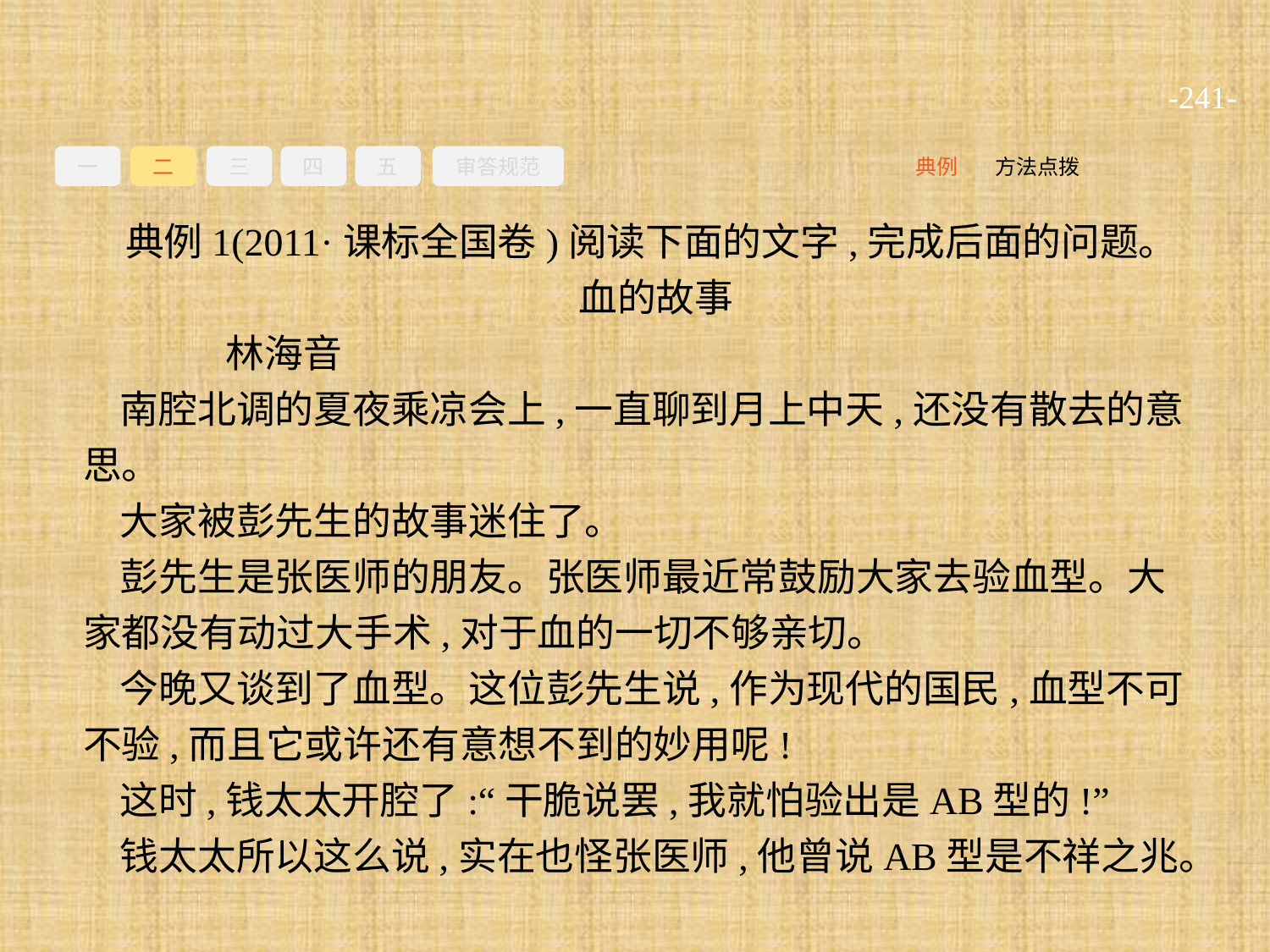

-241-
一
二
三
四
五
审答规范
方法点拨
典例
典例1(2011·课标全国卷)阅读下面的文字,完成后面的问题。
血的故事
	林海音
南腔北调的夏夜乘凉会上,一直聊到月上中天,还没有散去的意思。
大家被彭先生的故事迷住了。
彭先生是张医师的朋友。张医师最近常鼓励大家去验血型。大家都没有动过大手术,对于血的一切不够亲切。
今晚又谈到了血型。这位彭先生说,作为现代的国民,血型不可不验,而且它或许还有意想不到的妙用呢!
这时,钱太太开腔了:“干脆说罢,我就怕验出是AB型的!”
钱太太所以这么说,实在也怪张医师,他曾说AB型是不祥之兆。